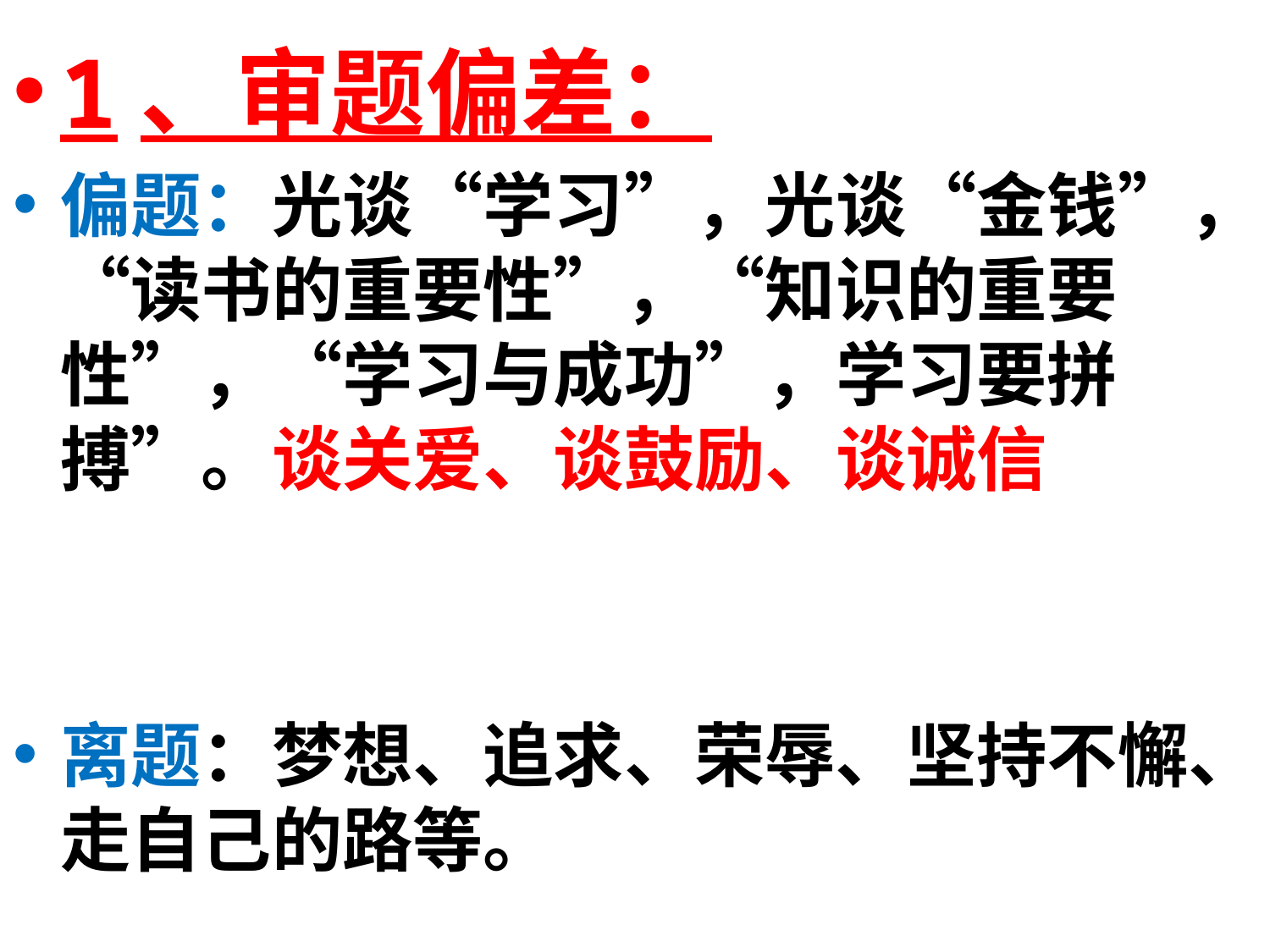

1、审题偏差：
偏题：光谈“学习”，光谈“金钱”，“读书的重要性”，“知识的重要性”，“学习与成功”，学习要拼搏”。谈关爱、谈鼓励、谈诚信

离题：梦想、追求、荣辱、坚持不懈、走自己的路等。